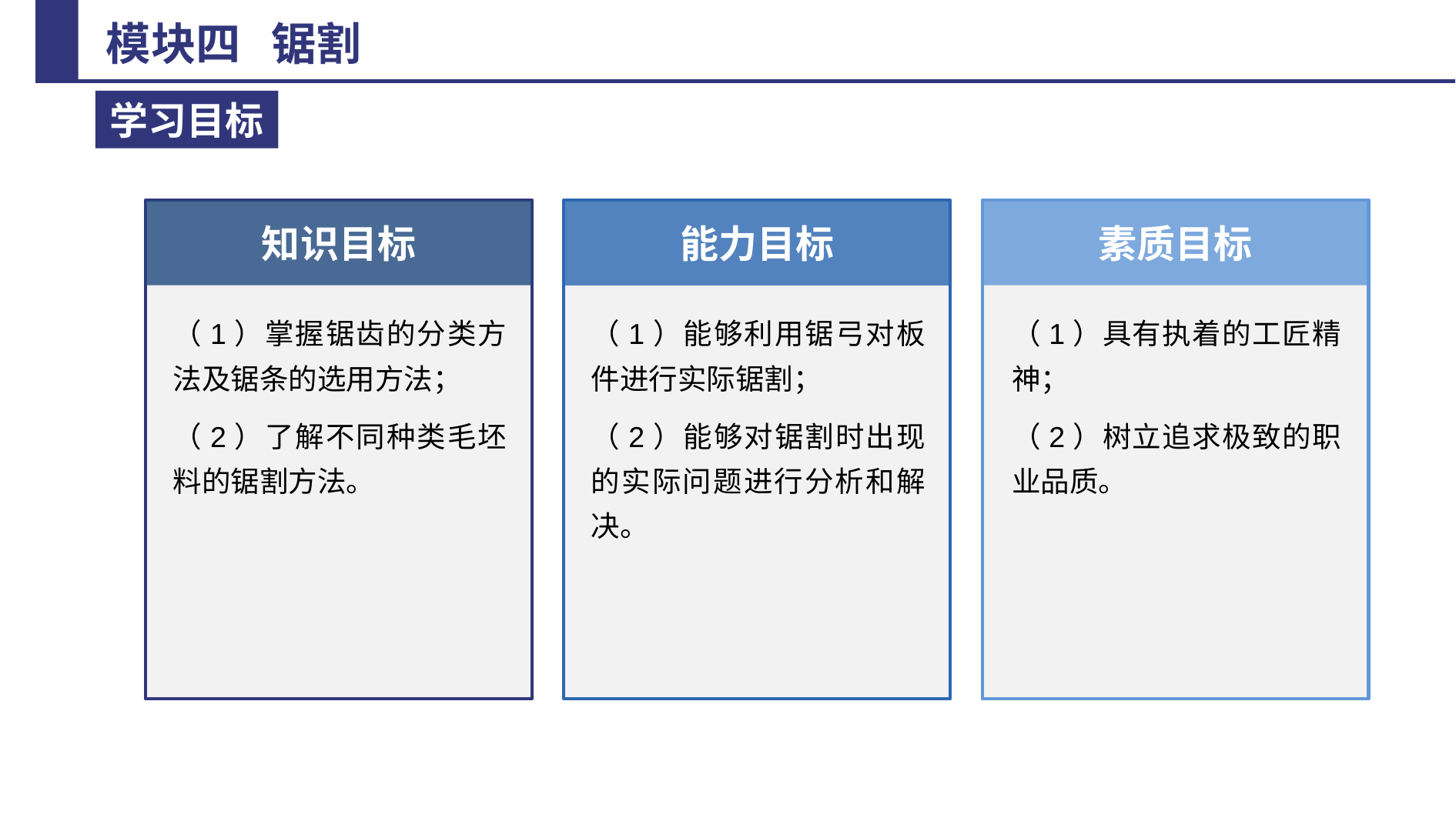

知识目标
素质目标

能力目标

（1）掌握锯齿的分类方法及锯条的选用方法；
（2）了解不同种类毛坯料的锯割方法。
（1）能够利用锯弓对板件进行实际锯割；
（2）能够对锯割时出现的实际问题进行分析和解决。
（1）具有执着的工匠精神；
（2）树立追求极致的职业品质。